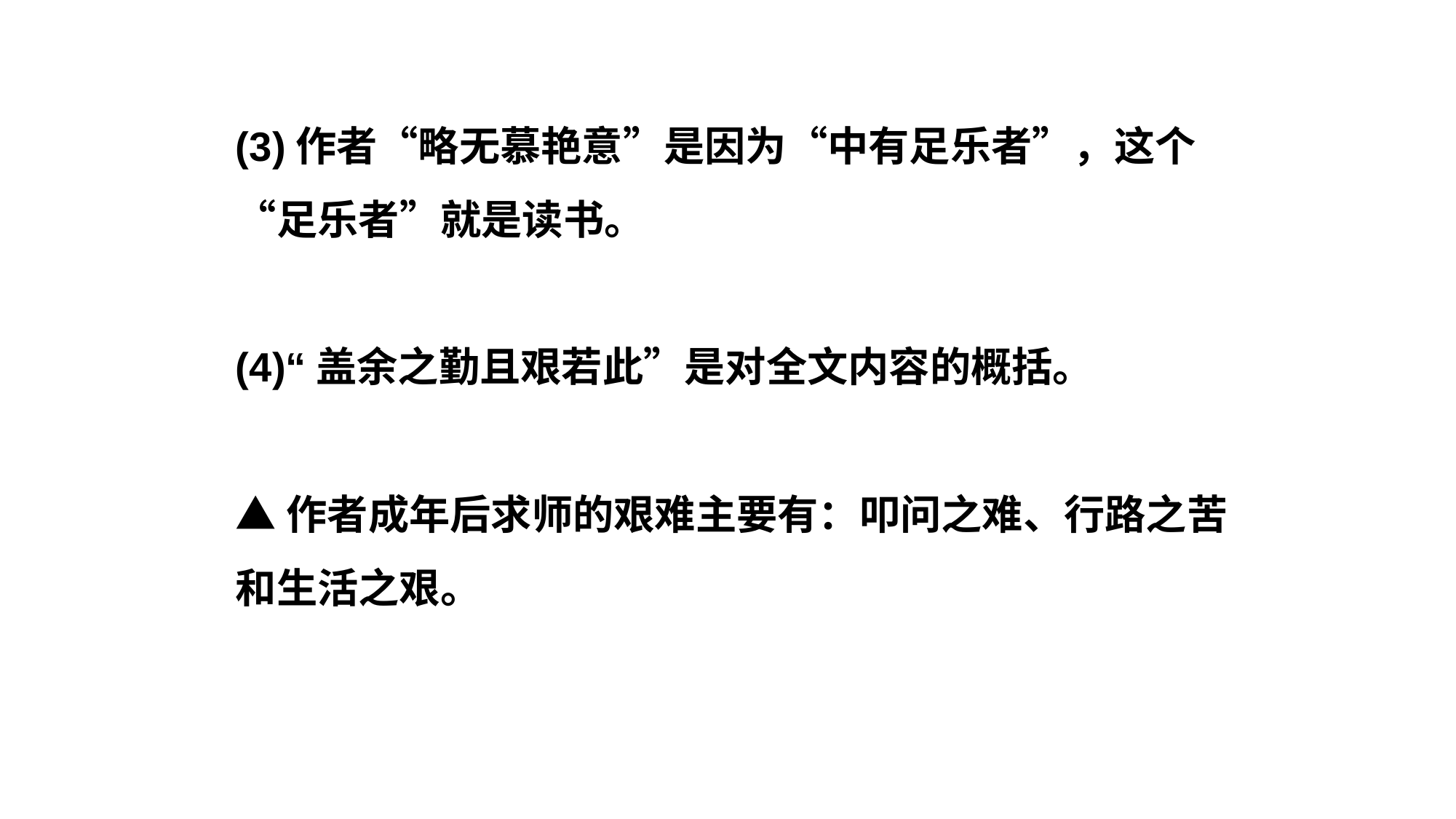

(3)作者“略无慕艳意”是因为“中有足乐者”，这个“足乐者”就是读书。

(4)“盖余之勤且艰若此”是对全文内容的概括。

▲作者成年后求师的艰难主要有：叩问之难、行路之苦和生活之艰。